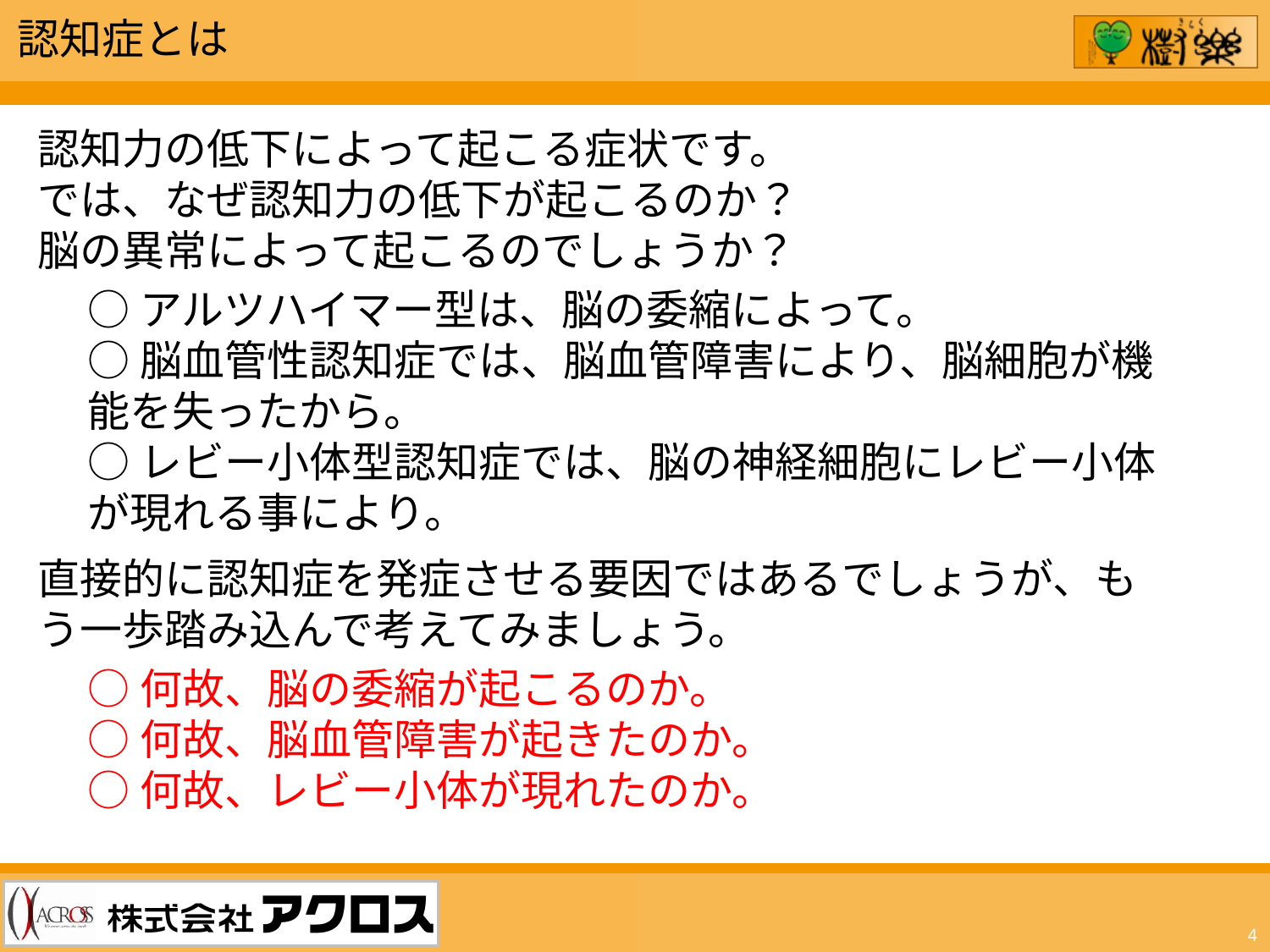

認知症とは
認知力の低下によって起こる症状です。
では、なぜ認知力の低下が起こるのか？
脳の異常によって起こるのでしょうか？

○アルツハイマー型は、脳の委縮によって。
○脳血管性認知症では、脳血管障害により、脳細胞が機能を失ったから。
○レビー小体型認知症では、脳の神経細胞にレビー小体が現れる事により。
直接的に認知症を発症させる要因ではあるでしょうが、もう一歩踏み込んで考えてみましょう。
○何故、脳の委縮が起こるのか。
○何故、脳血管障害が起きたのか。
○何故、レビー小体が現れたのか。
4